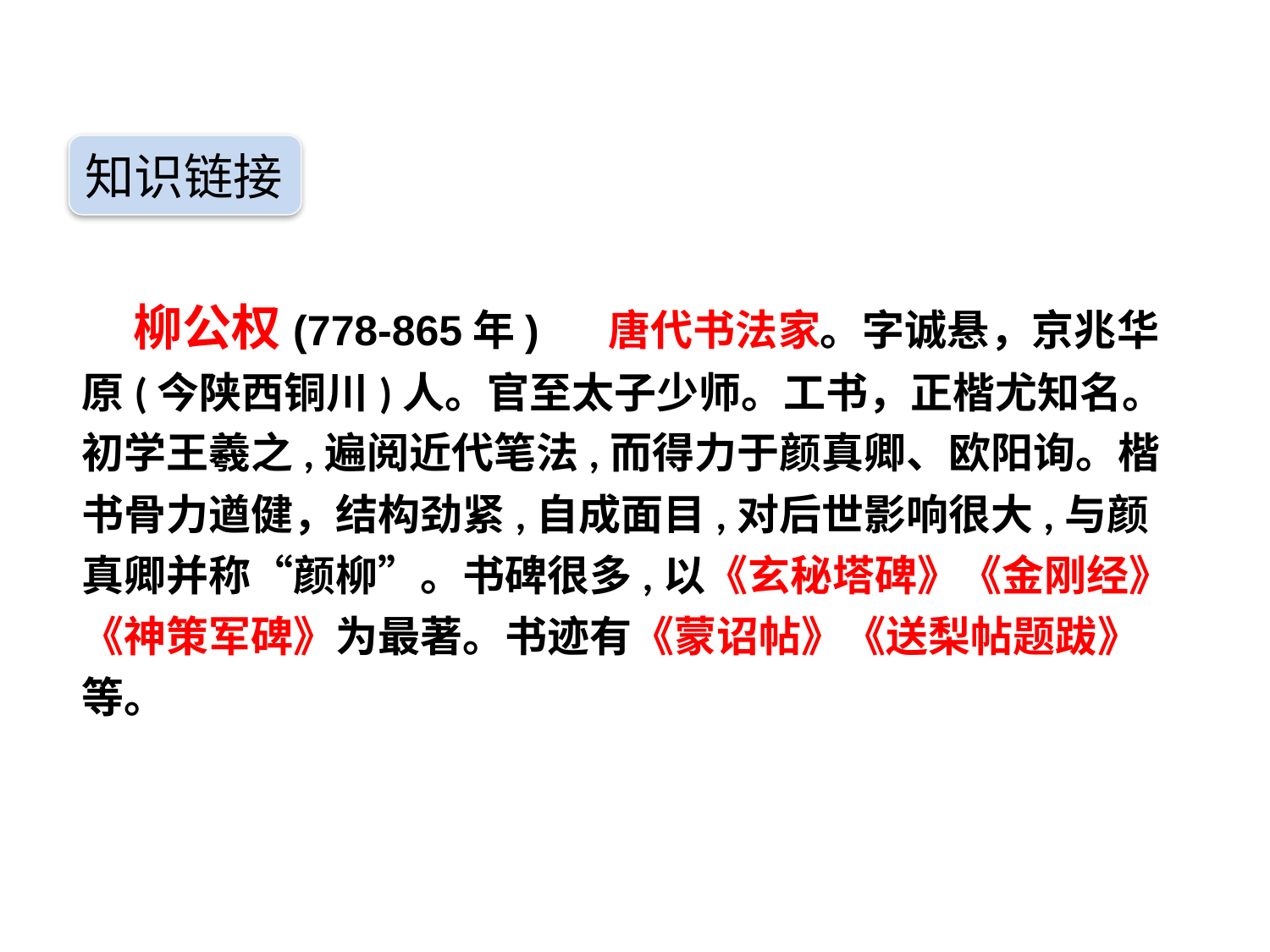

知识链接
    柳公权(778-865年)     唐代书法家。字诚悬，京兆华原(今陕西铜川)人。官至太子少师。工书，正楷尤知名。初学王羲之,遍阅近代笔法,而得力于颜真卿、欧阳询。楷书骨力遒健，结构劲紧,自成面目,对后世影响很大,与颜真卿并称“颜柳”。书碑很多,以《玄秘塔碑》《金刚经》《神策军碑》为最著。书迹有《蒙诏帖》《送梨帖题跋》等。